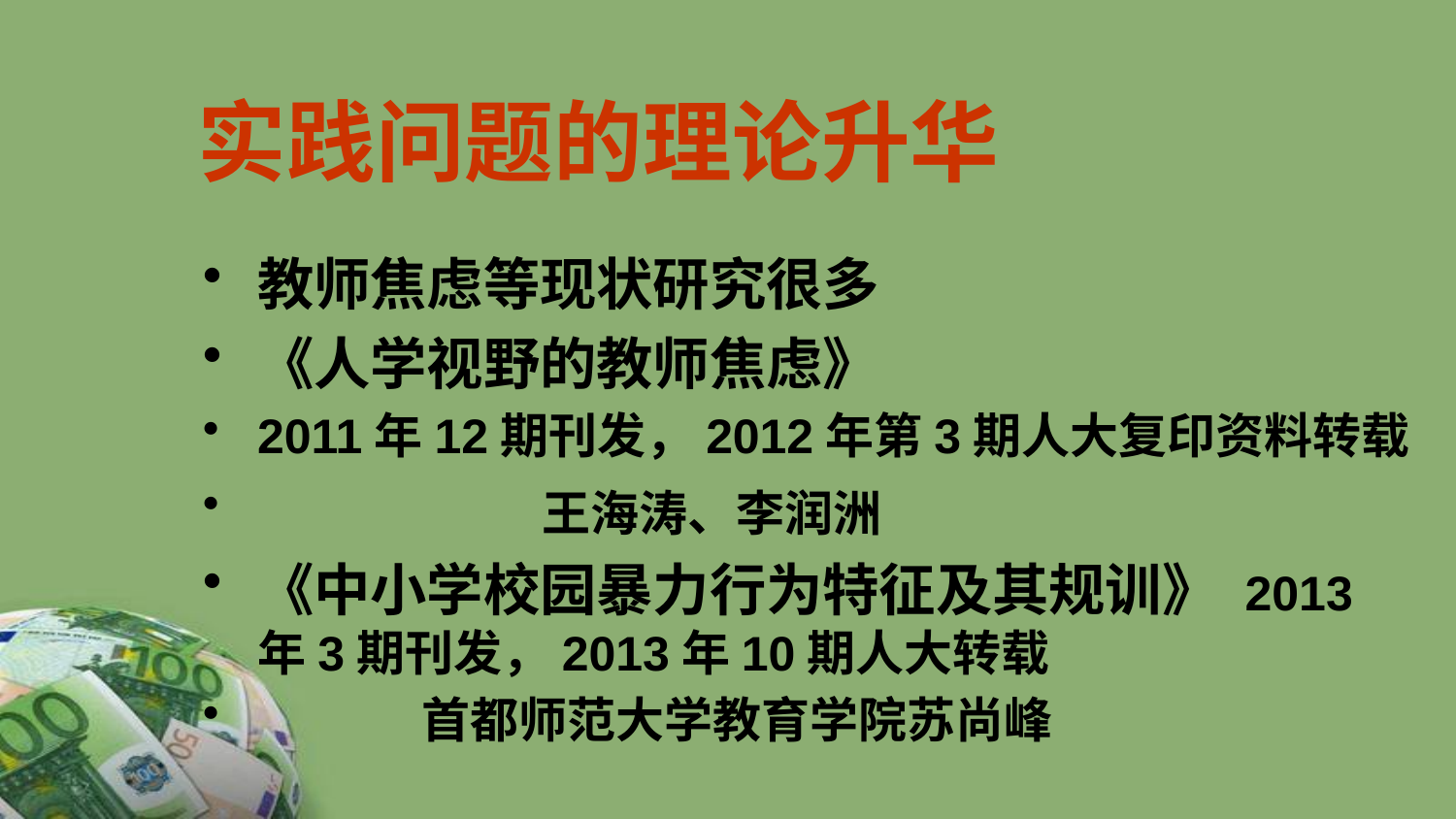

实践问题的理论升华
教师焦虑等现状研究很多
《人学视野的教师焦虑》
2011年12期刊发，2012年第3期人大复印资料转载
                         王海涛、李润洲
《中小学校园暴力行为特征及其规训》 2013年3期刊发，2013年10期人大转载
              首都师范大学教育学院苏尚峰